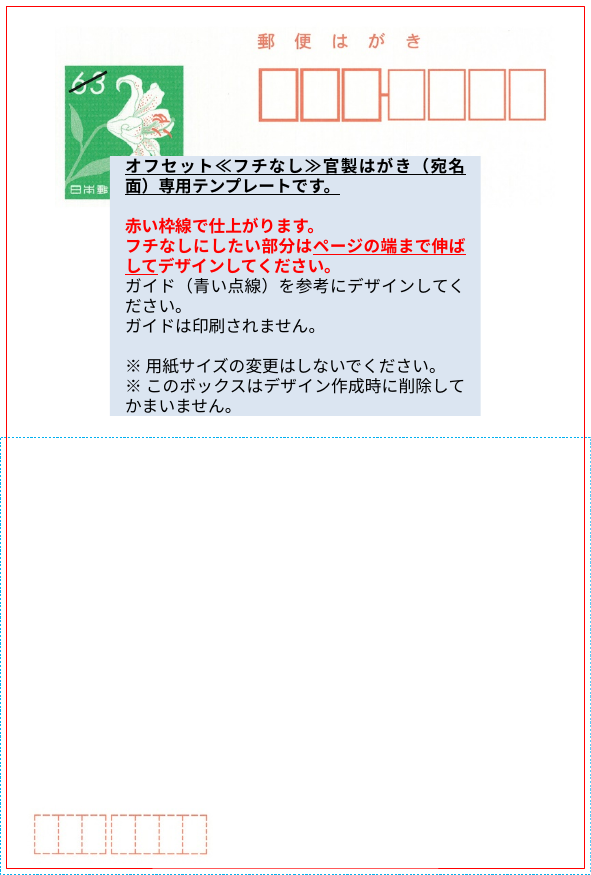

オフセット≪フチなし≫官製はがき（宛名面）専用テンプレートです。

赤い枠線で仕上がります。
フチなしにしたい部分はページの端まで伸ばしてデザインしてください。
ガイド（青い点線）を参考にデザインしてください。
ガイドは印刷されません。

※用紙サイズの変更はしないでください。
※このボックスはデザイン作成時に削除してかまいません。